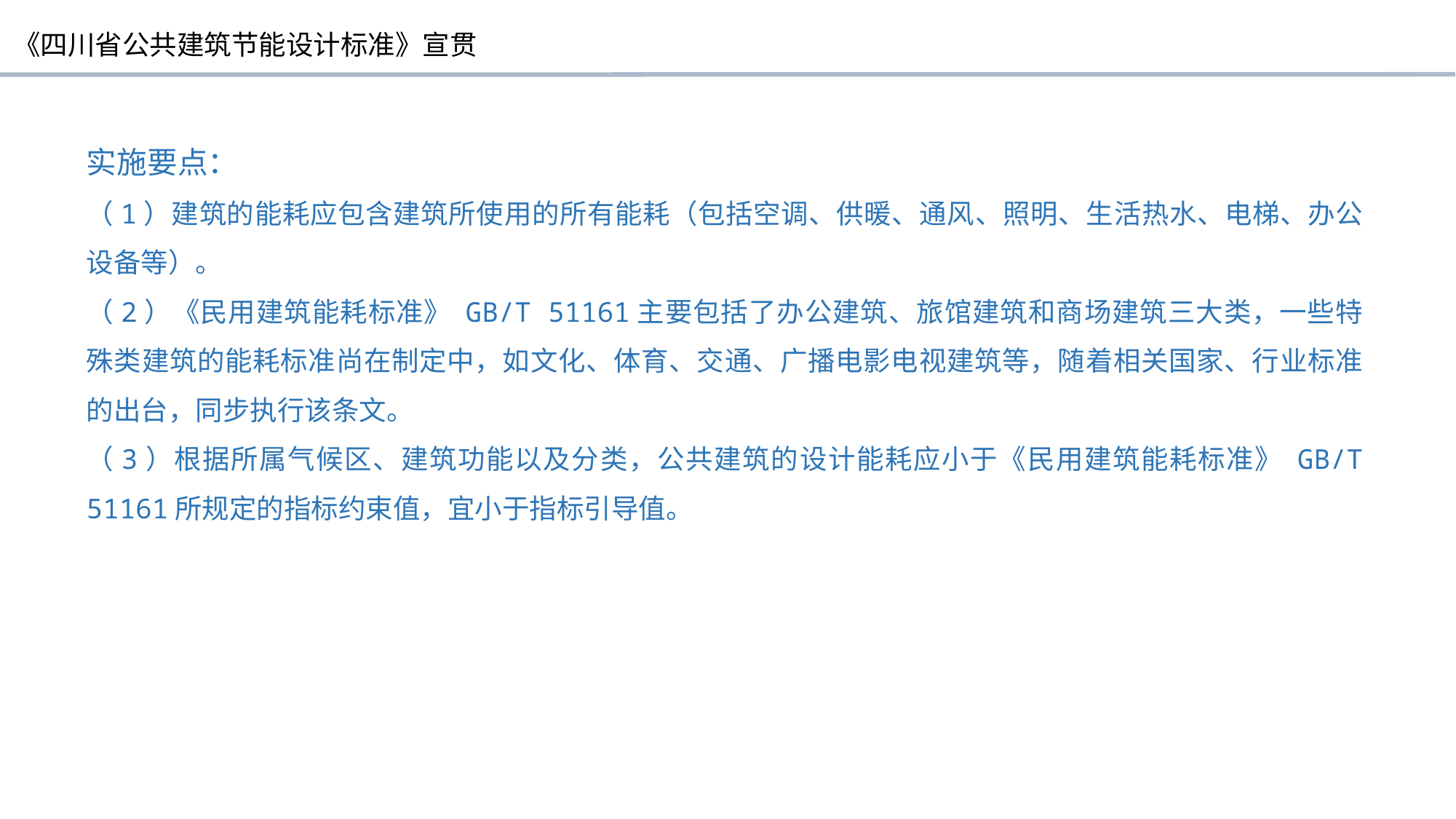

实施要点：
（1）建筑的能耗应包含建筑所使用的所有能耗（包括空调、供暖、通风、照明、生活热水、电梯、办公设备等）。
（2）《民用建筑能耗标准》 GB/T 51161主要包括了办公建筑、旅馆建筑和商场建筑三大类，一些特殊类建筑的能耗标准尚在制定中，如文化、体育、交通、广播电影电视建筑等，随着相关国家、行业标准的出台，同步执行该条文。
（3）根据所属气候区、建筑功能以及分类，公共建筑的设计能耗应小于《民用建筑能耗标准》 GB/T 51161所规定的指标约束值，宜小于指标引导值。